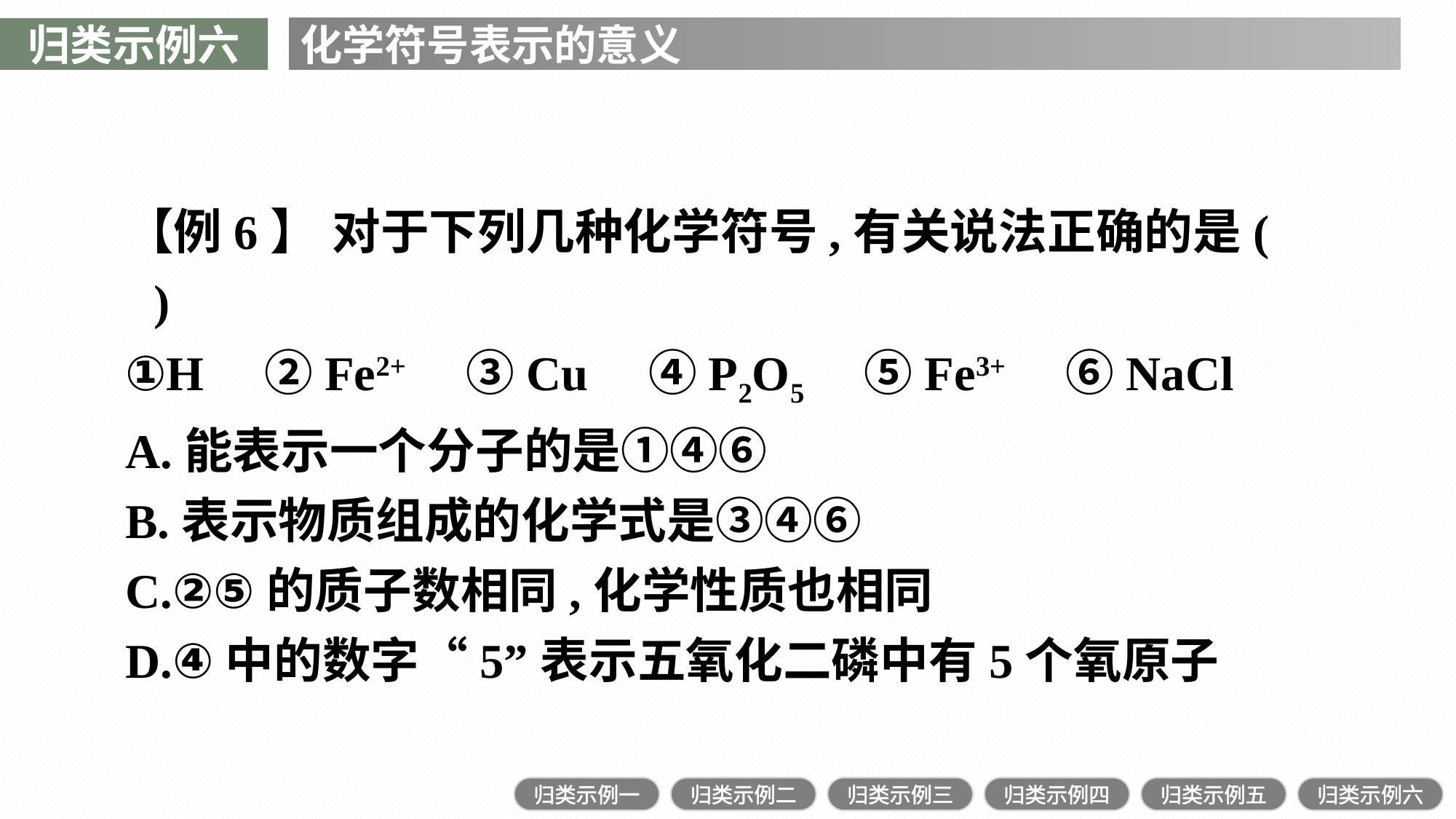

归类示例六
化学符号表示的意义

【例6】 对于下列几种化学符号,有关说法正确的是(　　)
①H　②Fe2+　③Cu　④P2O5　⑤Fe3+　⑥NaCl
A.能表示一个分子的是①④⑥
B.表示物质组成的化学式是③④⑥
C.②⑤的质子数相同,化学性质也相同
D.④中的数字“5”表示五氧化二磷中有5个氧原子